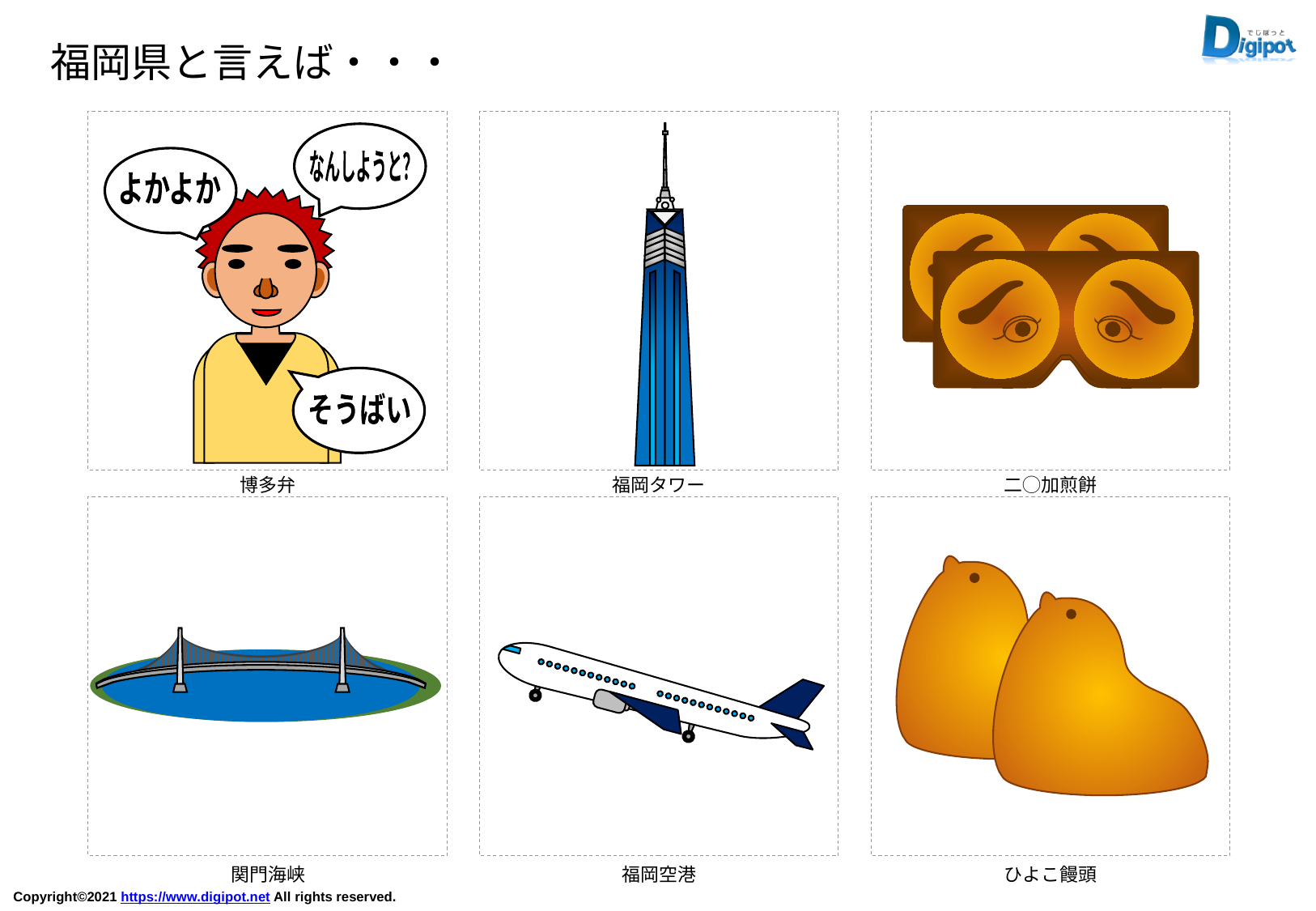

福岡県と言えば・・・

なんしようと？
よかよか

そうばい

博多弁
福岡タワー
二◯加煎餅

関門海峡
福岡空港
ひよこ饅頭